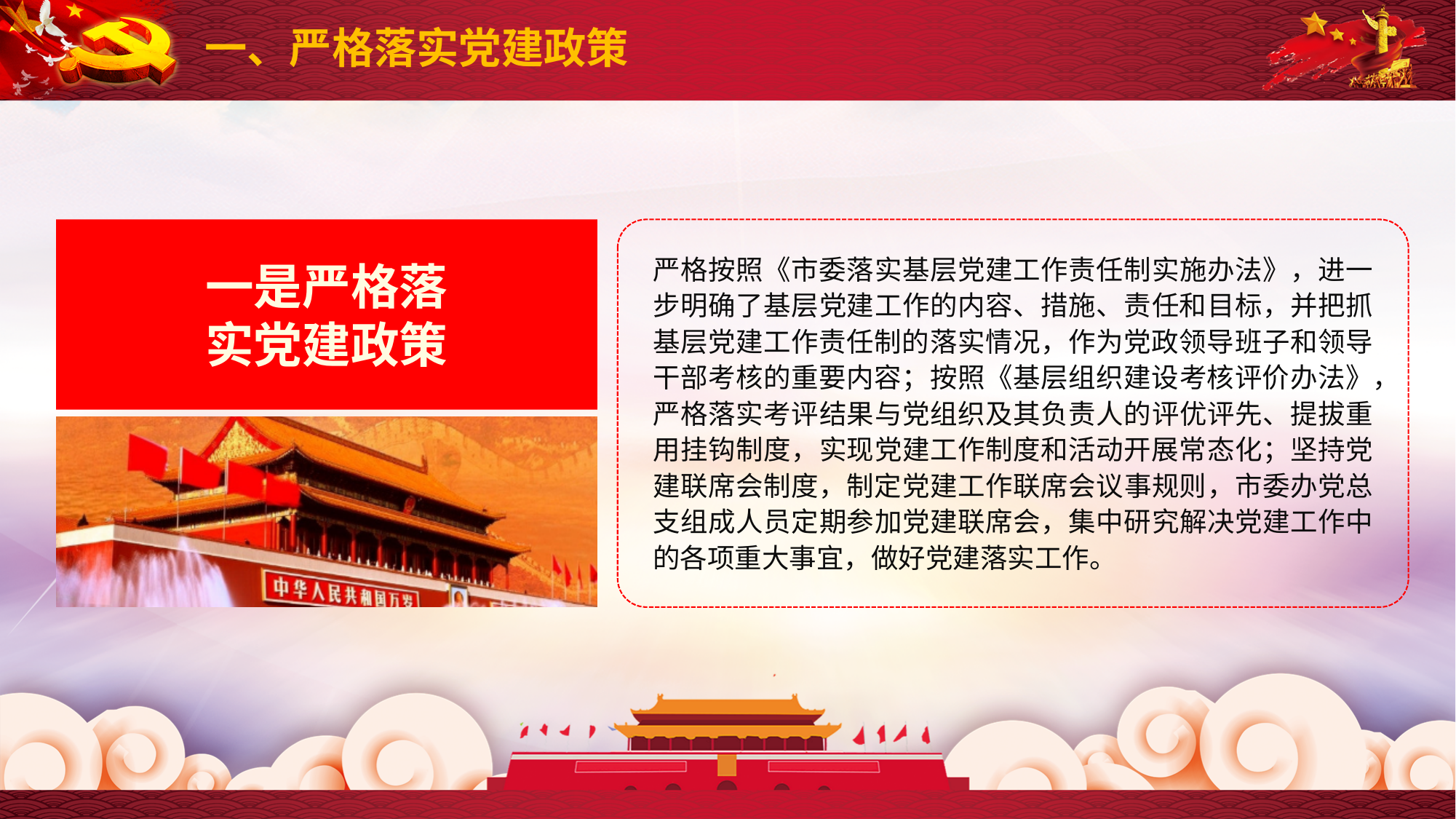

一、严格落实党建政策
一是严格落
实党建政策

严格按照《市委落实基层党建工作责任制实施办法》，进一步明确了基层党建工作的内容、措施、责任和目标，并把抓基层党建工作责任制的落实情况，作为党政领导班子和领导干部考核的重要内容；按照《基层组织建设考核评价办法》，严格落实考评结果与党组织及其负责人的评优评先、提拔重用挂钩制度，实现党建工作制度和活动开展常态化；坚持党建联席会制度，制定党建工作联席会议事规则，市委办党总支组成人员定期参加党建联席会，集中研究解决党建工作中的各项重大事宜，做好党建落实工作。